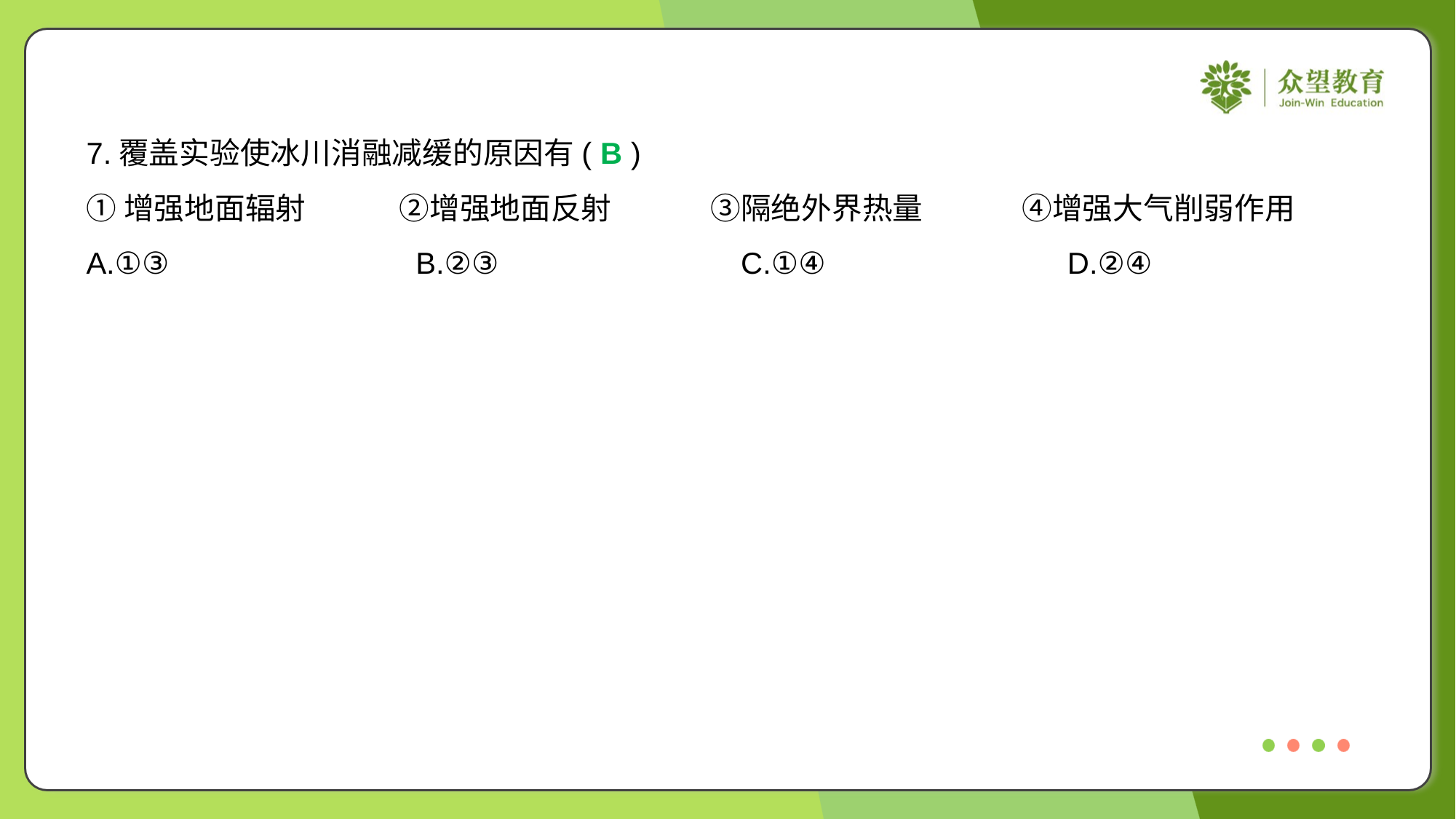

7.覆盖实验使冰川消融减缓的原因有(     )
B
①增强地面辐射	②增强地面反射	③隔绝外界热量	④增强大气削弱作用
A.①③	B.②③	C.①④	D.②④